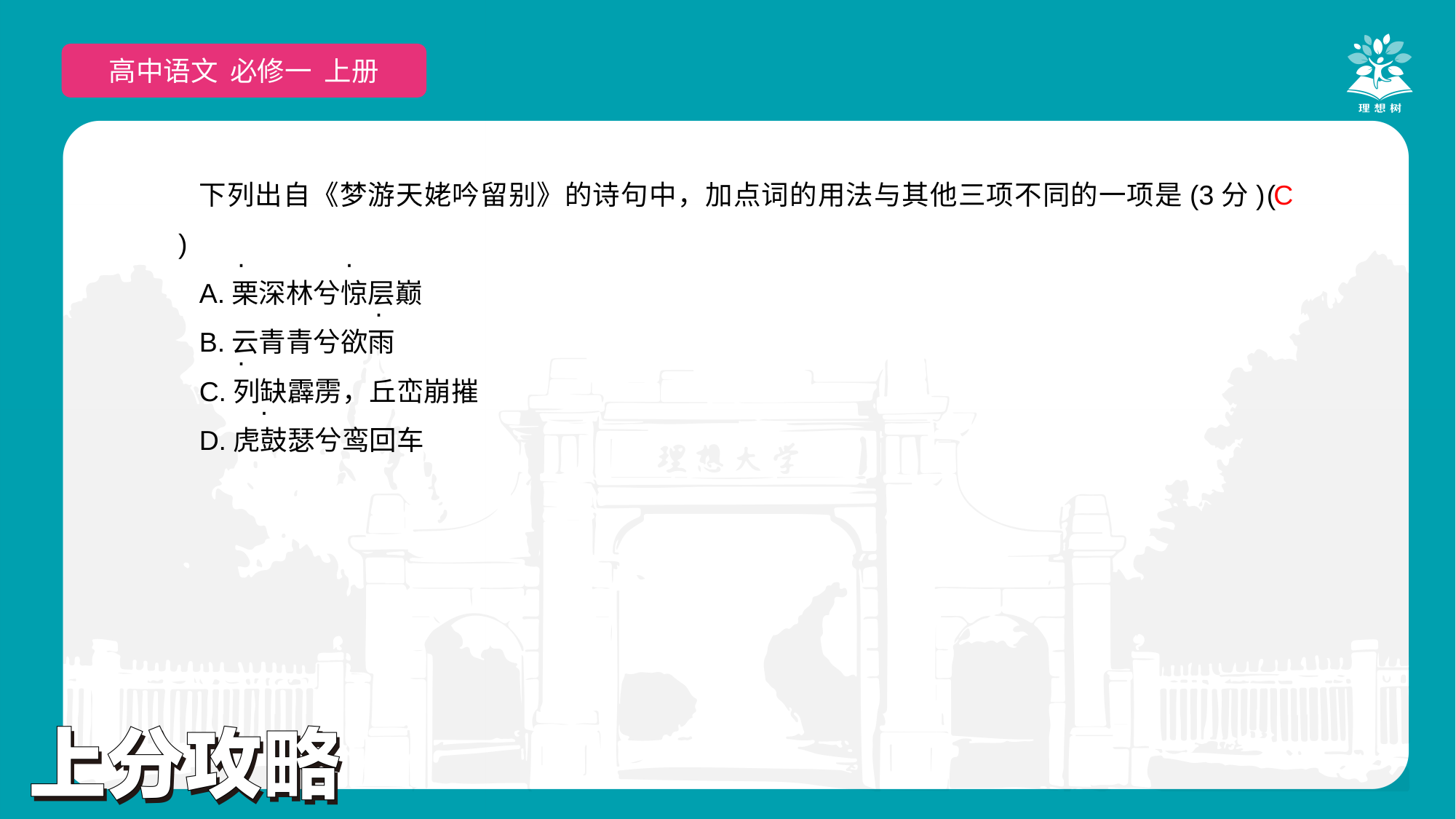

高中语文  必修一  上册
下列出自《梦游天姥吟留别》的诗句中，加点词的用法与其他三项不同的一项是(3分)	(　　)
A.栗深林兮惊层巅
B.云青青兮欲雨
C.列缺霹雳，丘峦崩摧
D.虎鼓瑟兮鸾回车
C
    ·             ·
                      ·
    ·
       ·